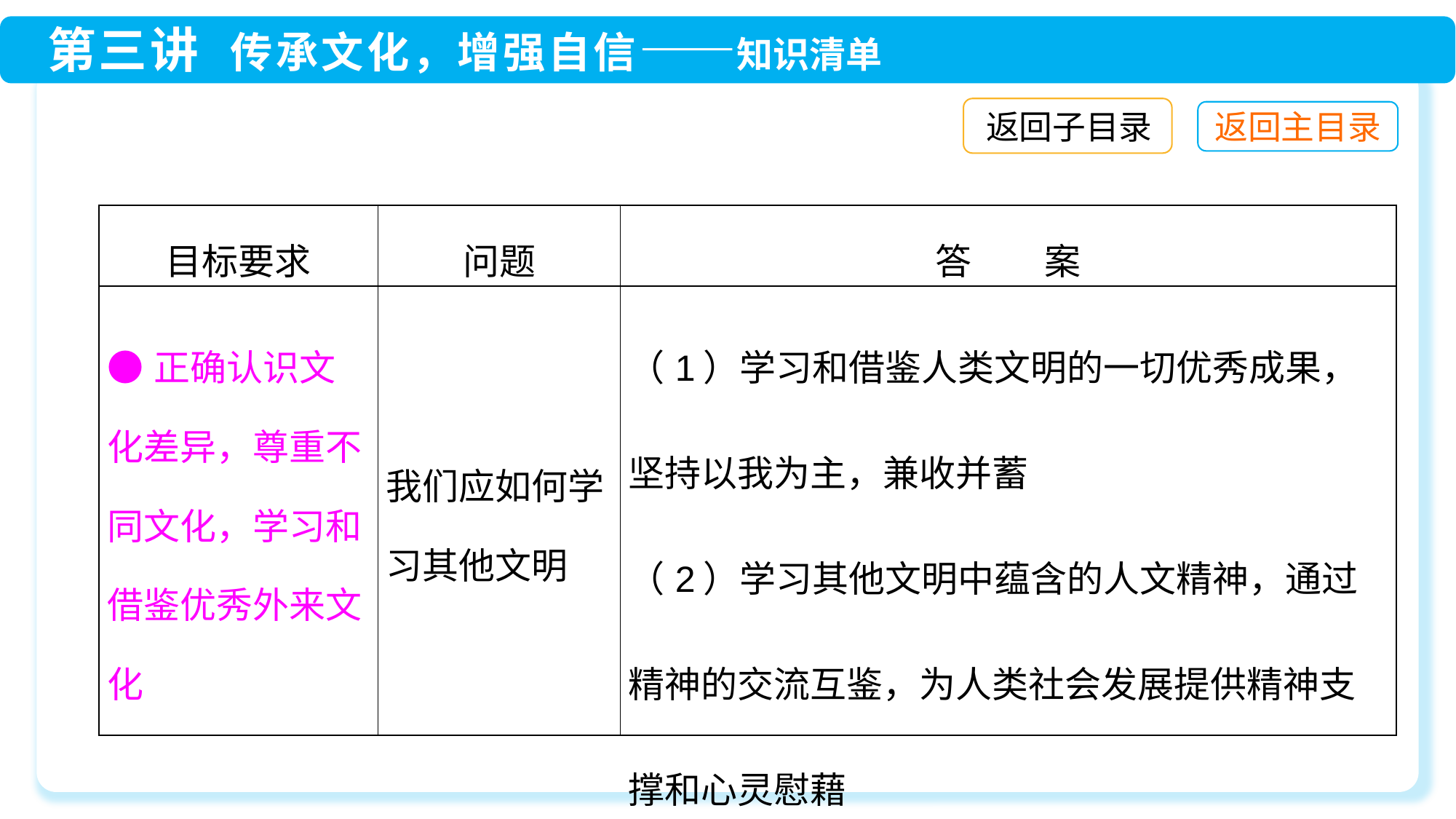

返回子目录
| 目标要求 | 问题 | 答　　案 |
| --- | --- | --- |
| ●正确认识文化差异，尊重不同文化，学习和借鉴优秀外来文化 | 我们应如何学习其他文明 | （1）学习和借鉴人类文明的一切优秀成果，坚持以我为主，兼收并蓄 （2）学习其他文明中蕴含的人文精神，通过精神的交流互鉴，为人类社会发展提供精神支撑和心灵慰藉 |